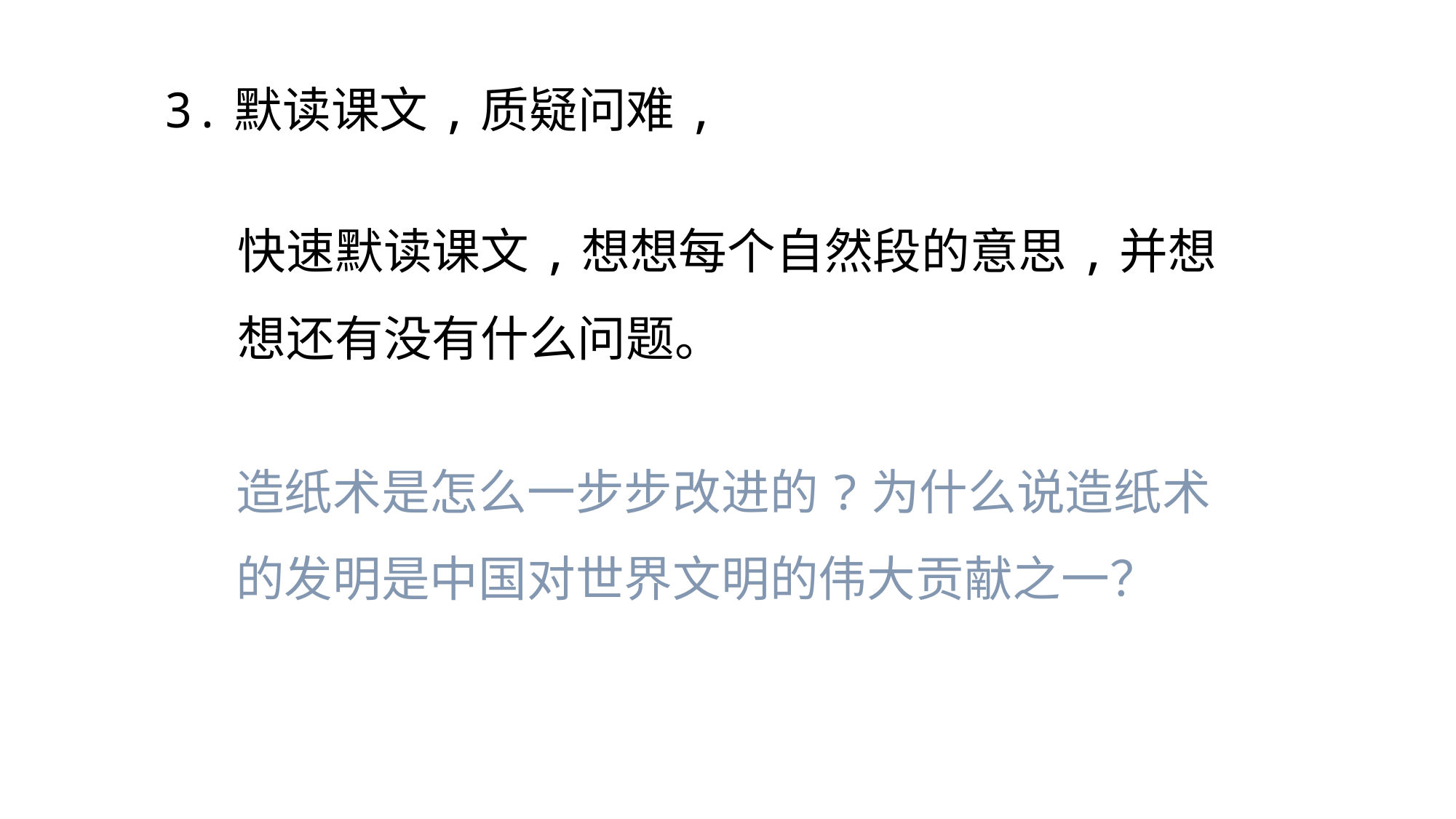

3.默读课文,质疑问难,
快速默读课文,想想每个自然段的意思,并想想还有没有什么问题。
造纸术是怎么一步步改进的?为什么说造纸术的发明是中国对世界文明的伟大贡献之一？